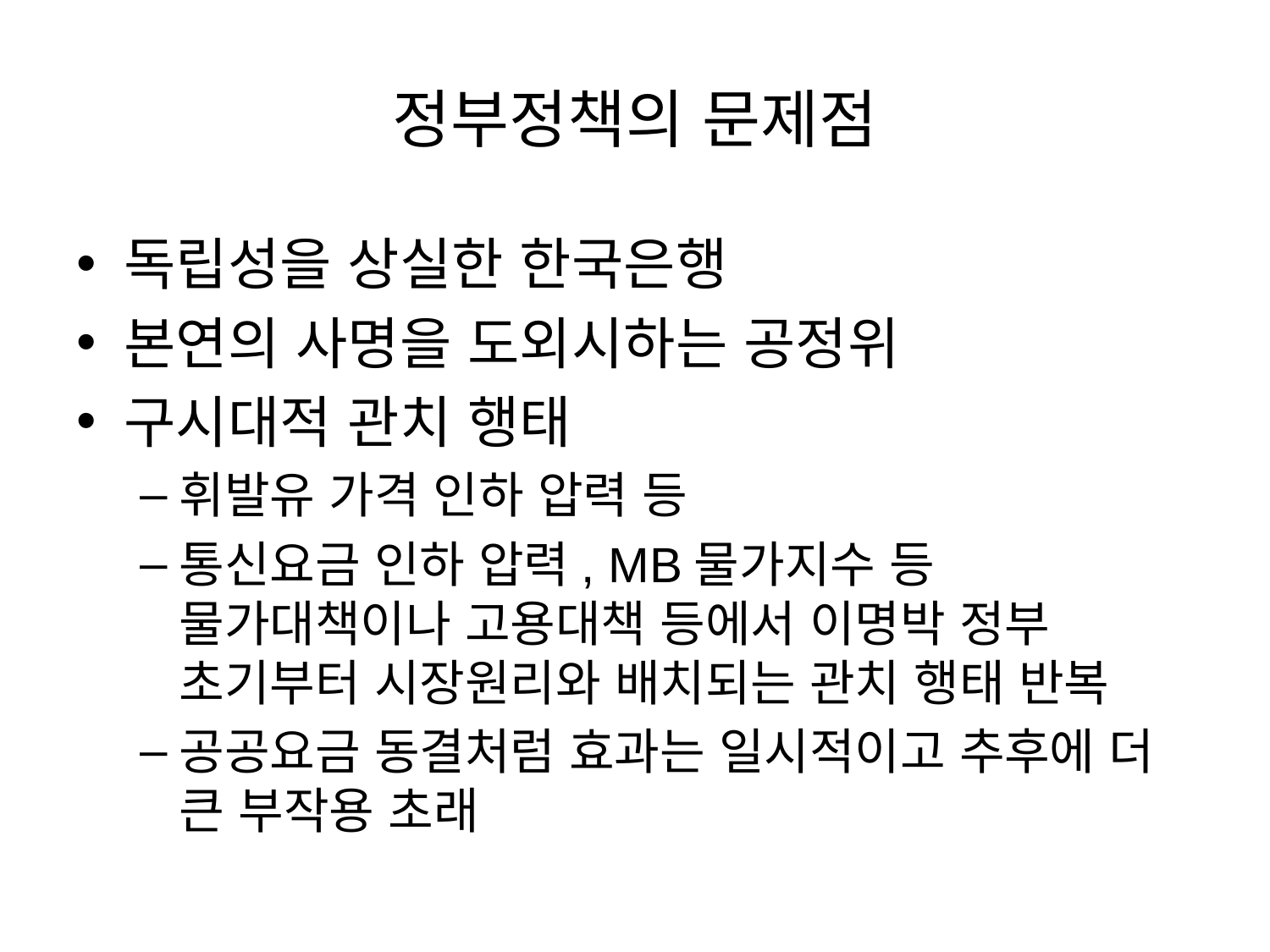

# 정부정책의 문제점
독립성을 상실한 한국은행
본연의 사명을 도외시하는 공정위
구시대적 관치 행태
휘발유 가격 인하 압력 등
통신요금 인하 압력, MB물가지수 등 물가대책이나 고용대책 등에서 이명박 정부 초기부터 시장원리와 배치되는 관치 행태 반복
공공요금 동결처럼 효과는 일시적이고 추후에 더 큰 부작용 초래